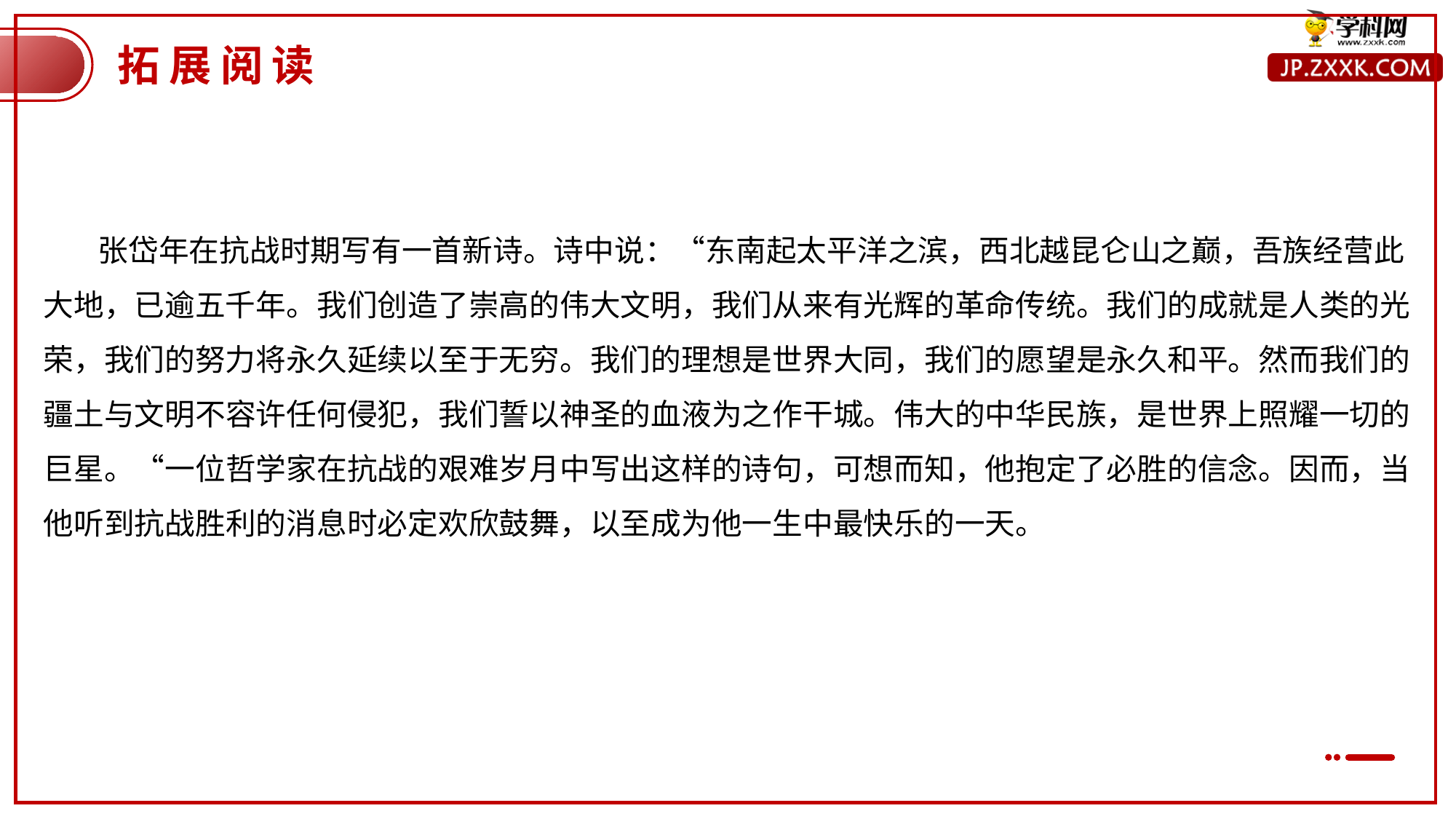

拓展阅读

张岱年在抗战时期写有一首新诗。诗中说：“东南起太平洋之滨，西北越昆仑山之巅，吾族经营此大地，已逾五千年。我们创造了崇高的伟大文明，我们从来有光辉的革命传统。我们的成就是人类的光荣，我们的努力将永久延续以至于无穷。我们的理想是世界大同，我们的愿望是永久和平。然而我们的疆土与文明不容许任何侵犯，我们誓以神圣的血液为之作干城。伟大的中华民族，是世界上照耀一切的巨星。“一位哲学家在抗战的艰难岁月中写出这样的诗句，可想而知，他抱定了必胜的信念。因而，当他听到抗战胜利的消息时必定欢欣鼓舞，以至成为他一生中最快乐的一天。